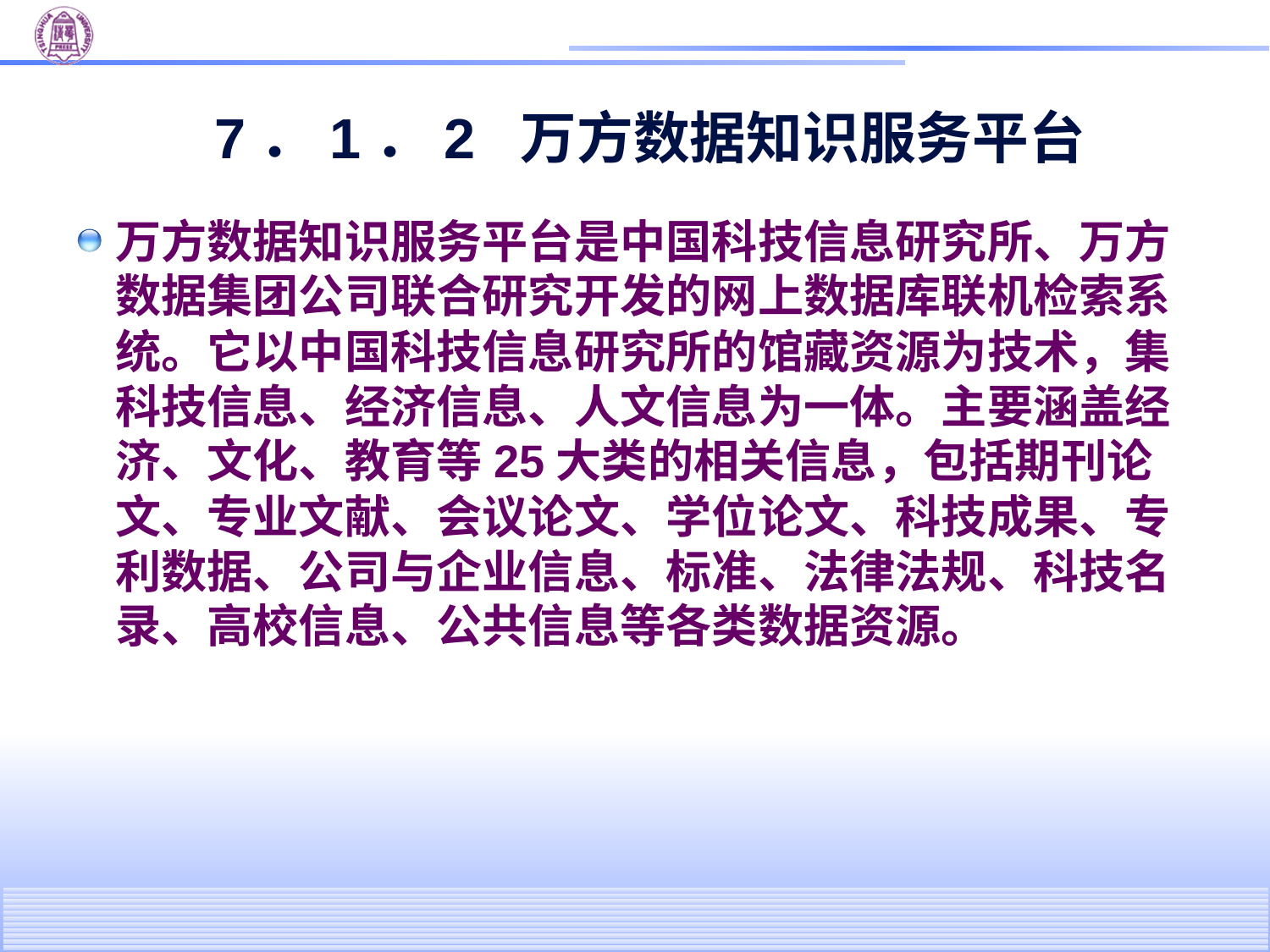

# 7．1．2  万方数据知识服务平台
万方数据知识服务平台是中国科技信息研究所、万方数据集团公司联合研究开发的网上数据库联机检索系统。它以中国科技信息研究所的馆藏资源为技术，集科技信息、经济信息、人文信息为一体。主要涵盖经济、文化、教育等25大类的相关信息，包括期刊论文、专业文献、会议论文、学位论文、科技成果、专利数据、公司与企业信息、标准、法律法规、科技名录、高校信息、公共信息等各类数据资源。